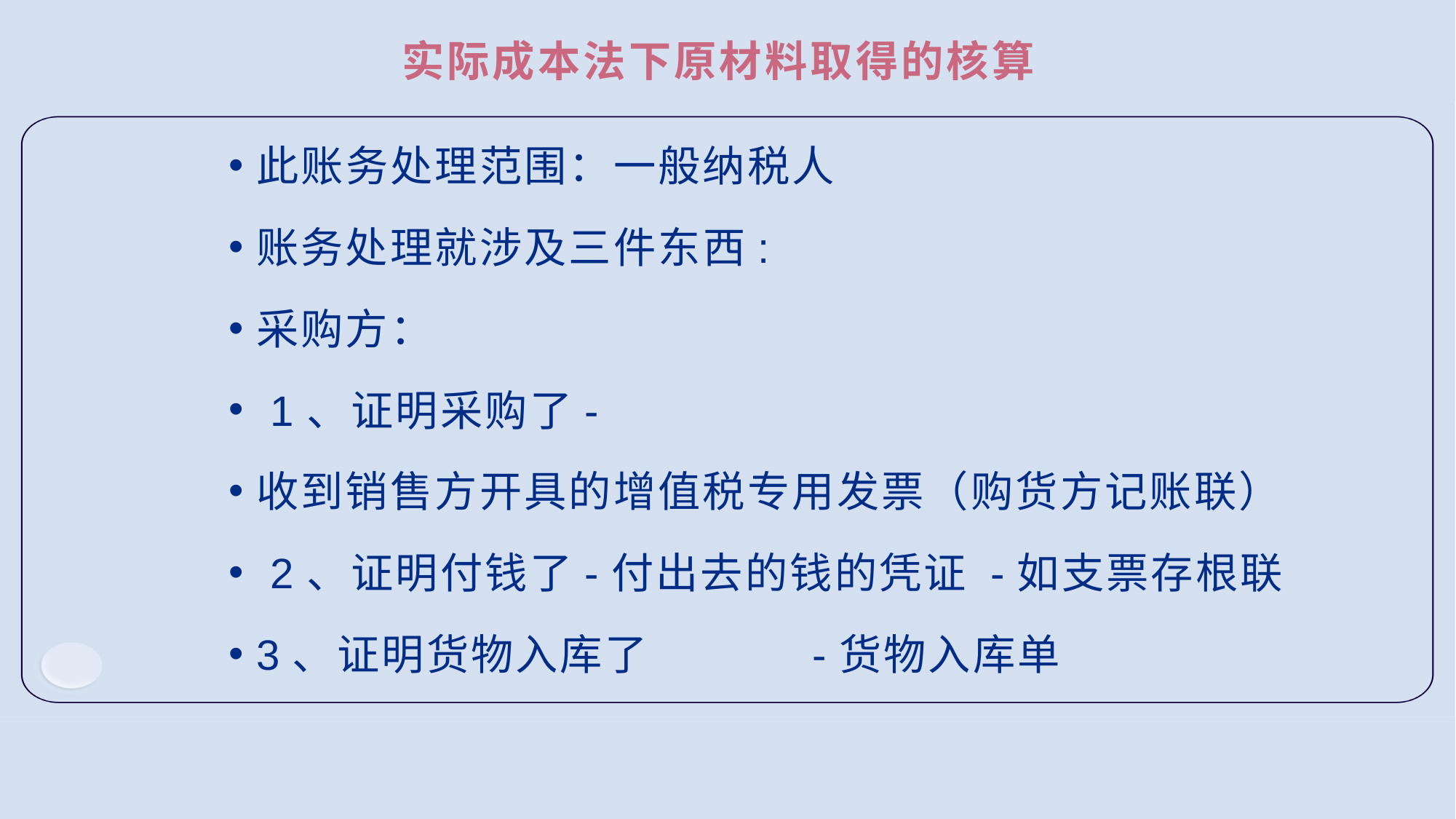

# 实际成本法下原材料取得的核算
此账务处理范围：一般纳税人
账务处理就涉及三件东西:
采购方：
 1、证明采购了-
收到销售方开具的增值税专用发票（购货方记账联）
 2、证明付钱了-付出去的钱的凭证 -如支票存根联
3、证明货物入库了             -货物入库单